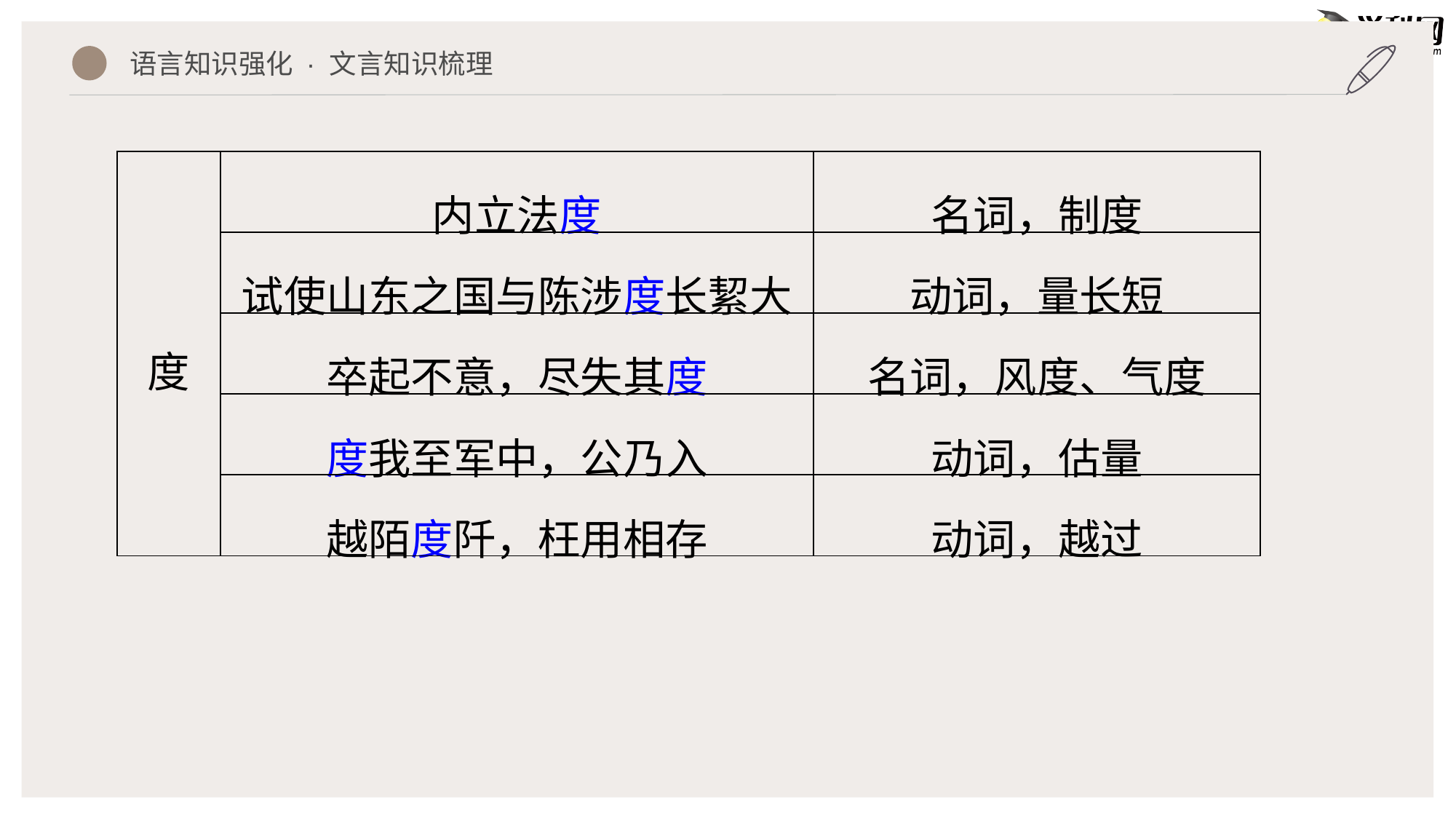

语言知识强化 · 文言知识梳理

| 度 | 内立法度 | 名词，制度 |
| --- | --- | --- |
|  | 试使山东之国与陈涉度长絜大 | 动词，量长短 |
|  | 卒起不意，尽失其度 | 名词，风度、气度 |
|  | 度我至军中，公乃入 | 动词，估量 |
|  | 越陌度阡，枉用相存 | 动词，越过 |